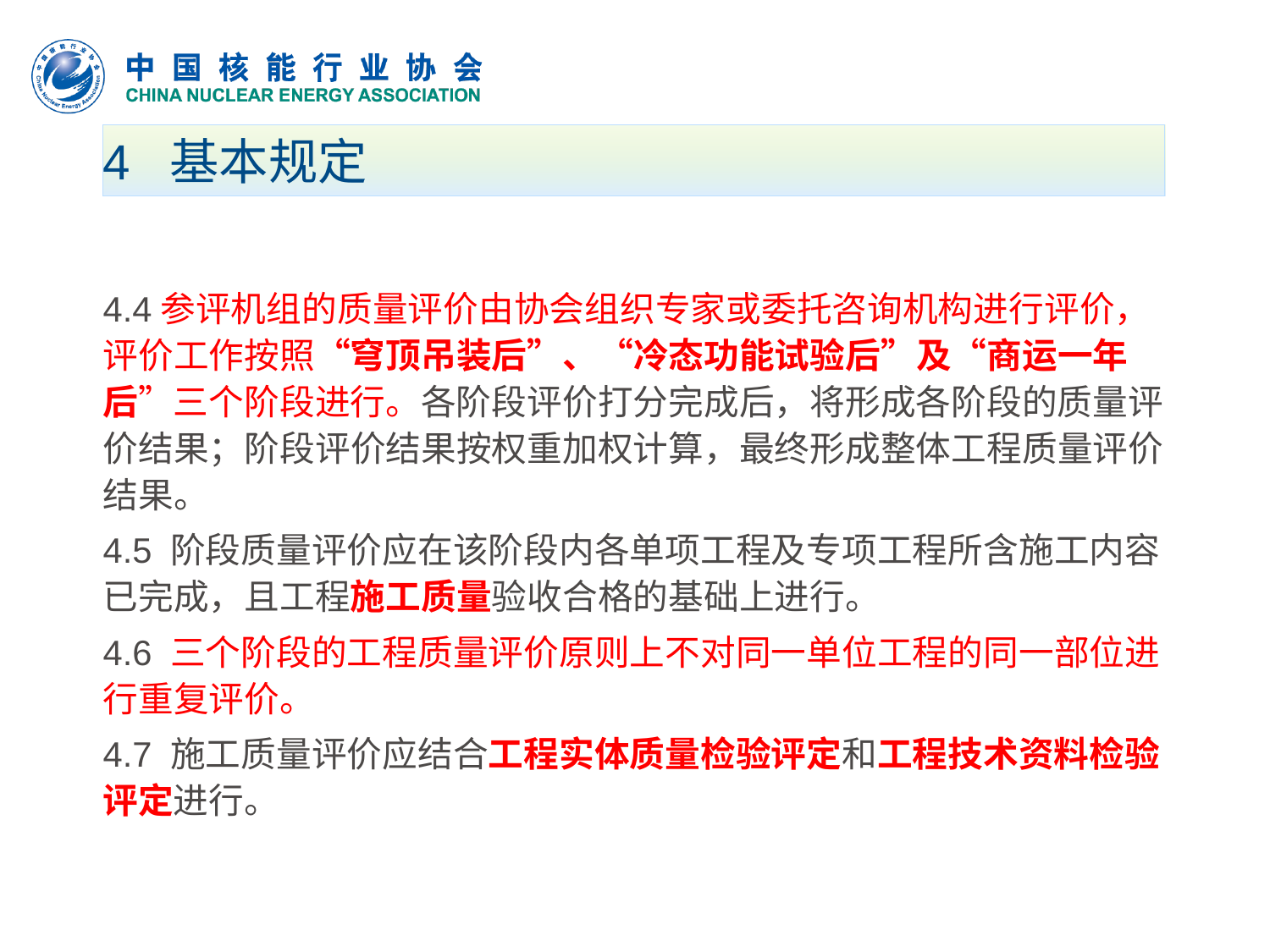

# 4  基本规定
4.4参评机组的质量评价由协会组织专家或委托咨询机构进行评价，评价工作按照“穹顶吊装后”、“冷态功能试验后”及“商运一年后”三个阶段进行。各阶段评价打分完成后，将形成各阶段的质量评价结果；阶段评价结果按权重加权计算，最终形成整体工程质量评价结果。
4.5 阶段质量评价应在该阶段内各单项工程及专项工程所含施工内容已完成，且工程施工质量验收合格的基础上进行。
4.6 三个阶段的工程质量评价原则上不对同一单位工程的同一部位进行重复评价。
4.7 施工质量评价应结合工程实体质量检验评定和工程技术资料检验评定进行。